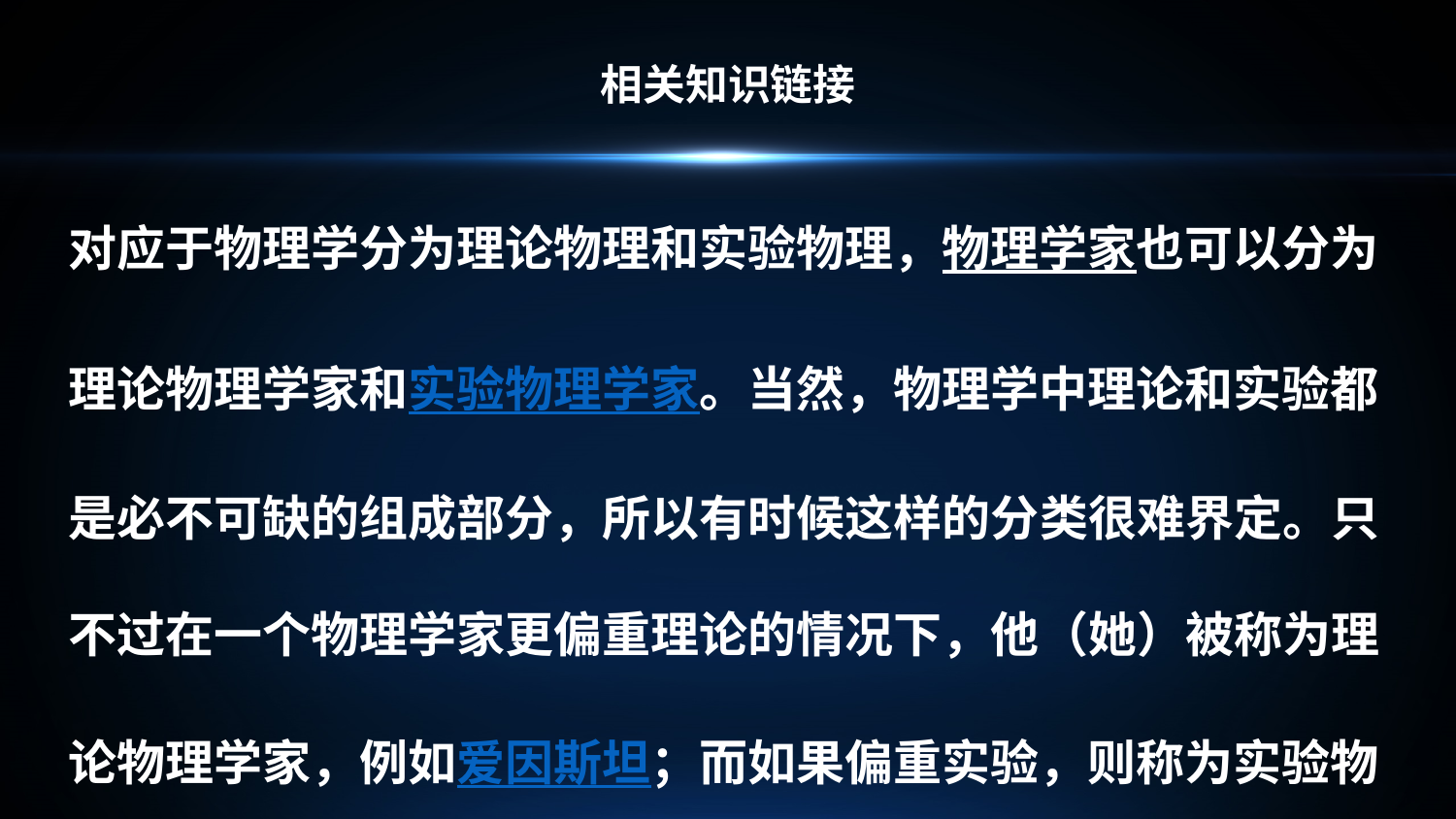

相关知识链接
对应于物理学分为理论物理和实验物理，物理学家也可以分为理论物理学家和实验物理学家。当然，物理学中理论和实验都是必不可缺的组成部分，所以有时候这样的分类很难界定。只不过在一个物理学家更偏重理论的情况下，他（她）被称为理论物理学家，例如爱因斯坦；而如果偏重实验，则称为实验物理学家，例如法拉第。